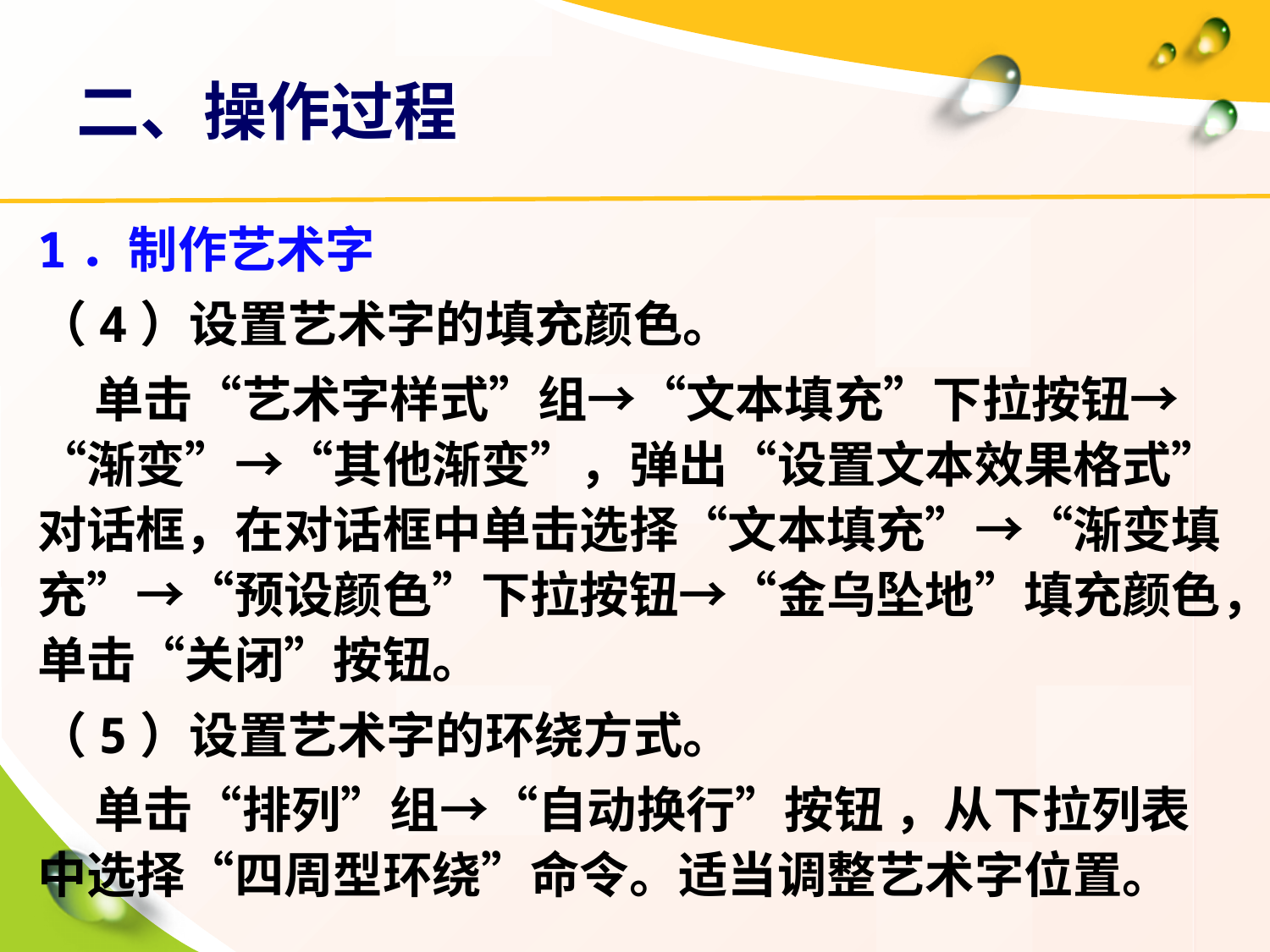

# 二、操作过程
1．制作艺术字
（4）设置艺术字的填充颜色。
    单击“艺术字样式”组→“文本填充”下拉按钮→“渐变”→“其他渐变”，弹出“设置文本效果格式”对话框，在对话框中单击选择“文本填充”→“渐变填充”→“预设颜色”下拉按钮→“金乌坠地”填充颜色，单击“关闭”按钮。
（5）设置艺术字的环绕方式。
    单击“排列”组→“自动换行”按钮 ，从下拉列表中选择“四周型环绕”命令。适当调整艺术字位置。